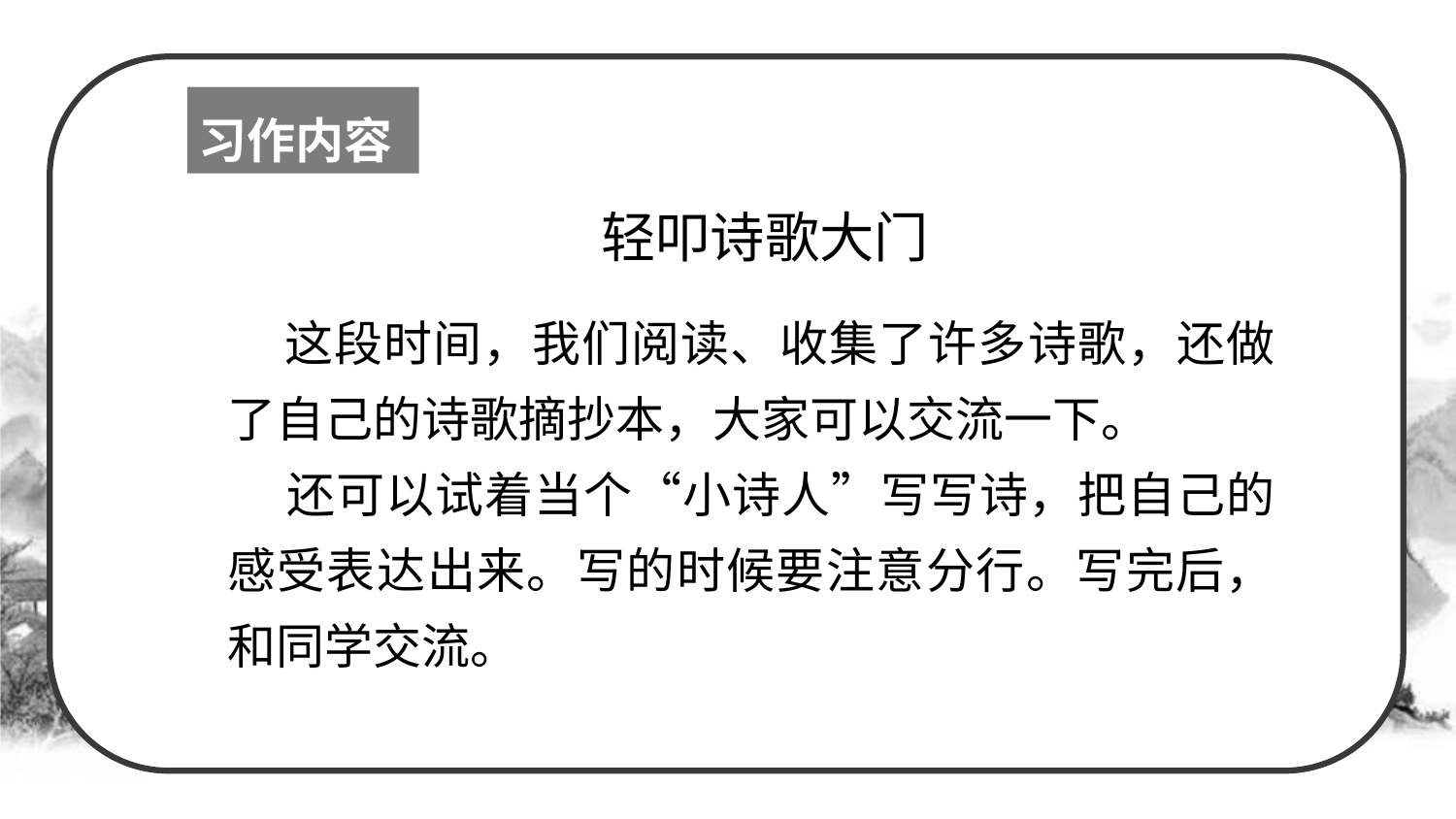

习作内容
轻叩诗歌大门
     这段时间，我们阅读、收集了许多诗歌，还做了自己的诗歌摘抄本，大家可以交流一下。
    还可以试着当个“小诗人”写写诗，把自己的感受表达出来。写的时候要注意分行。写完后，和同学交流。